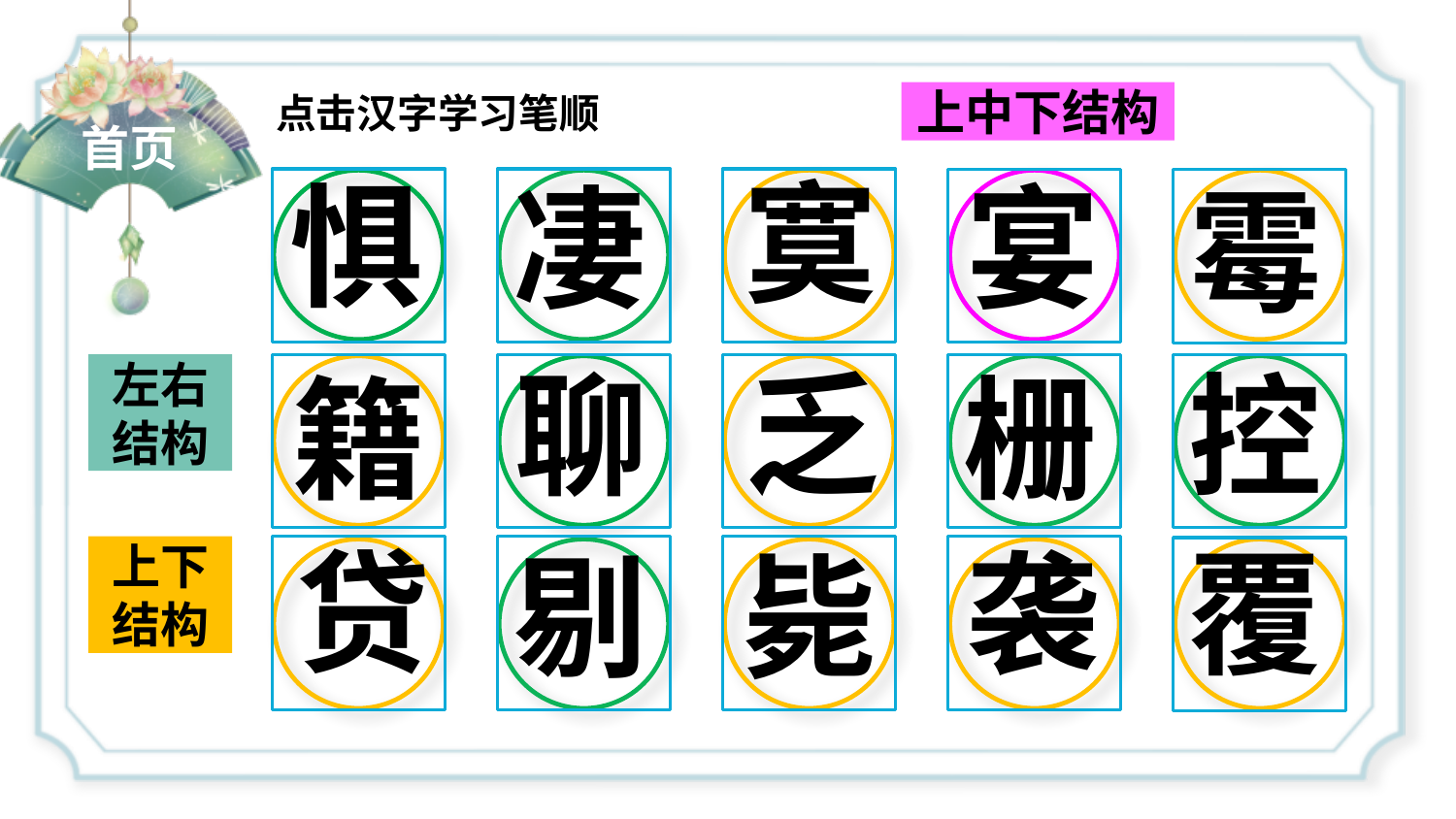

点击汉字学习笔顺
上中下结构
首页
寞

惧

凄

宴

霉

乏

聊

控

籍

栅

左右结构

贷

袭

覆

剔

毙

上下结构